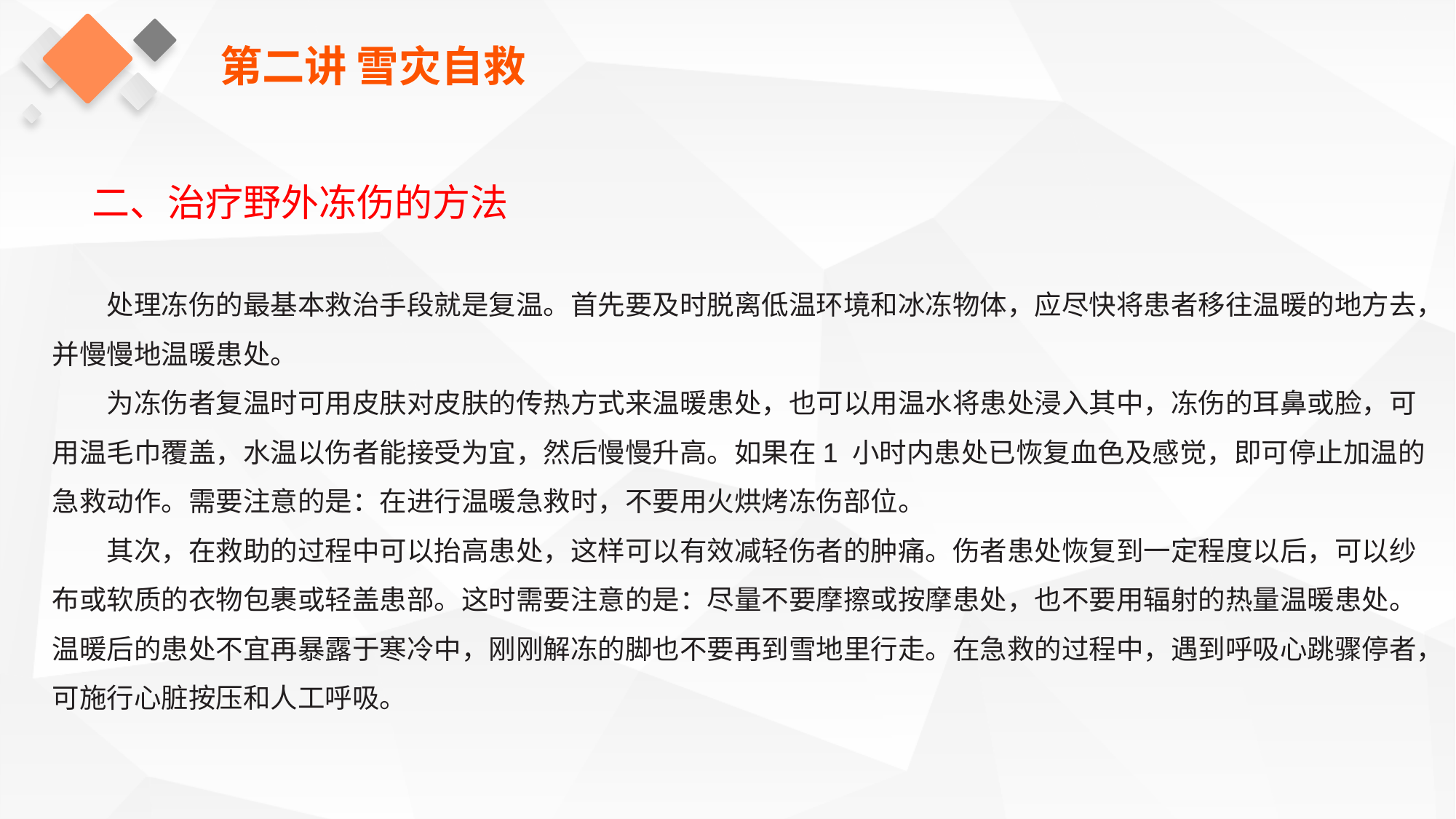

第二讲 雪灾自救

二、治疗野外冻伤的方法
处理冻伤的最基本救治手段就是复温。首先要及时脱离低温环境和冰冻物体，应尽快将患者移往温暖的地方去，并慢慢地温暖患处。
为冻伤者复温时可用皮肤对皮肤的传热方式来温暖患处，也可以用温水将患处浸入其中，冻伤的耳鼻或脸，可用温毛巾覆盖，水温以伤者能接受为宜，然后慢慢升高。如果在1 小时内患处已恢复血色及感觉，即可停止加温的急救动作。需要注意的是：在进行温暖急救时，不要用火烘烤冻伤部位。
其次，在救助的过程中可以抬高患处，这样可以有效减轻伤者的肿痛。伤者患处恢复到一定程度以后，可以纱布或软质的衣物包裹或轻盖患部。这时需要注意的是：尽量不要摩擦或按摩患处，也不要用辐射的热量温暖患处。温暖后的患处不宜再暴露于寒冷中，刚刚解冻的脚也不要再到雪地里行走。在急救的过程中，遇到呼吸心跳骤停者，可施行心脏按压和人工呼吸。